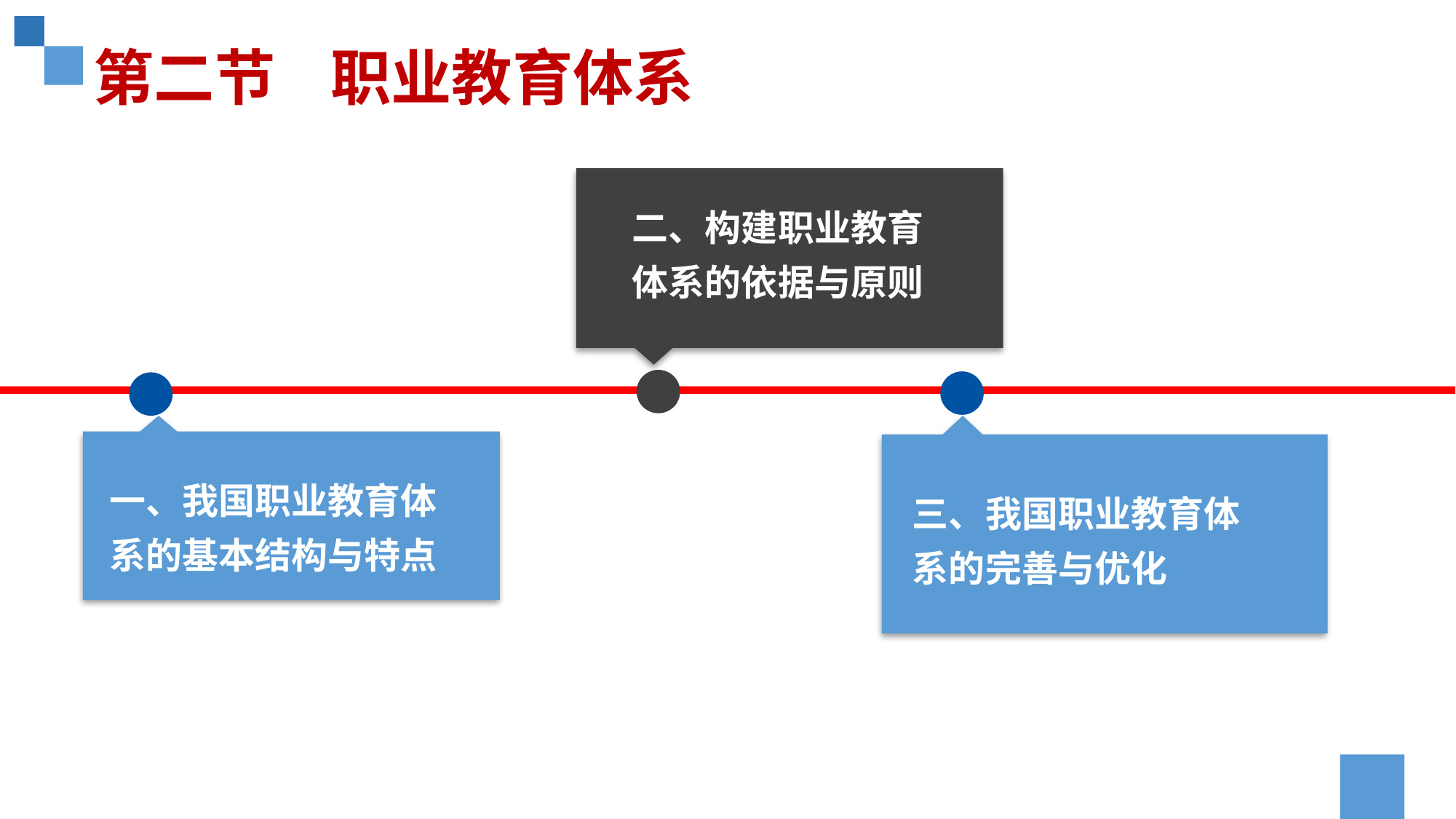

第二节    职业教育体系

二、构建职业教育体系的依据与原则

三、我国职业教育体系的完善与优化
一、我国职业教育体系的基本结构与特点
5